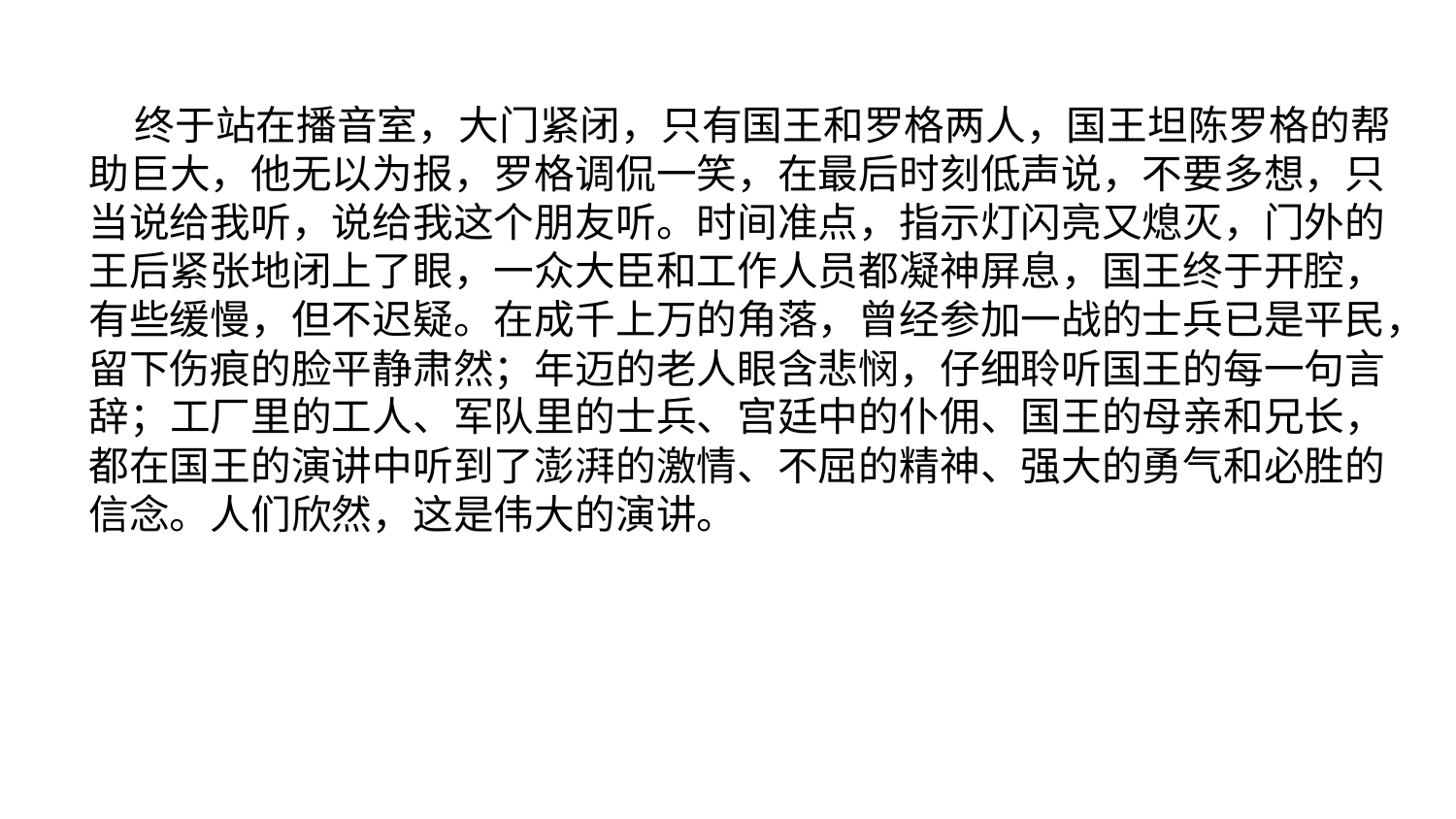

终于站在播音室，大门紧闭，只有国王和罗格两人，国王坦陈罗格的帮助巨大，他无以为报，罗格调侃一笑，在最后时刻低声说，不要多想，只当说给我听，说给我这个朋友听。时间准点，指示灯闪亮又熄灭，门外的王后紧张地闭上了眼，一众大臣和工作人员都凝神屏息，国王终于开腔，有些缓慢，但不迟疑。在成千上万的角落，曾经参加一战的士兵已是平民，留下伤痕的脸平静肃然；年迈的老人眼含悲悯，仔细聆听国王的每一句言辞；工厂里的工人、军队里的士兵、宫廷中的仆佣、国王的母亲和兄长，都在国王的演讲中听到了澎湃的激情、不屈的精神、强大的勇气和必胜的信念。人们欣然，这是伟大的演讲。